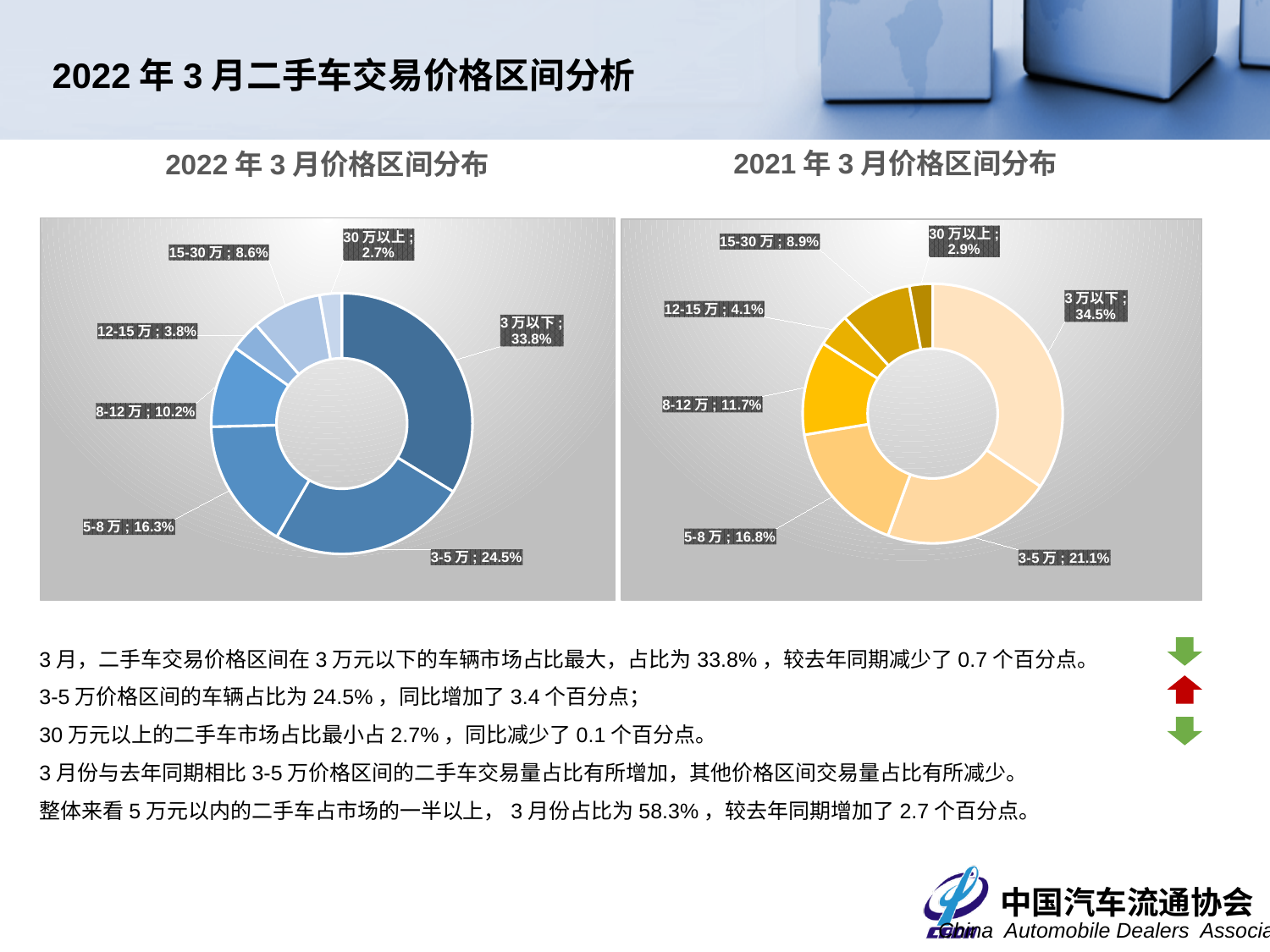

2022年3月二手车交易价格区间分析
2021年3月价格区间分布
2022年3月价格区间分布

### Chart

| Category | 2022年3月 |
|---|---|
| 3万以下 | 0.3375 |
| 3-5万 | 0.2454 |
| 5-8万 | 0.1632 |
| 8-12万 | 0.1023 |
| 12-15万 | 0.0378 |
| 15-30万 | 0.0864 |
| 30万以上 | 0.0274 |

### Chart

| Category | 2021年3月 |
|---|---|
| 3万以下 | 0.3449487764933714 |
| 3-5万 | 0.2109607545455632 |
| 5-8万 | 0.1678242262680358 |
| 8-12万 | 0.11691750445291861 |
| 12-15万 | 0.04139122326754569 |
| 15-30万 | 0.0891002115883471 |
| 30万以上 | 0.02885730338421814 |
3月，二手车交易价格区间在3万元以下的车辆市场占比最大，占比为33.8%，较去年同期减少了0.7个百分点。
3-5万价格区间的车辆占比为24.5%，同比增加了3.4个百分点；
30万元以上的二手车市场占比最小占2.7%，同比减少了0.1个百分点。
3月份与去年同期相比3-5万价格区间的二手车交易量占比有所增加，其他价格区间交易量占比有所减少。
整体来看5万元以内的二手车占市场的一半以上，3月份占比为58.3%，较去年同期增加了2.7个百分点。